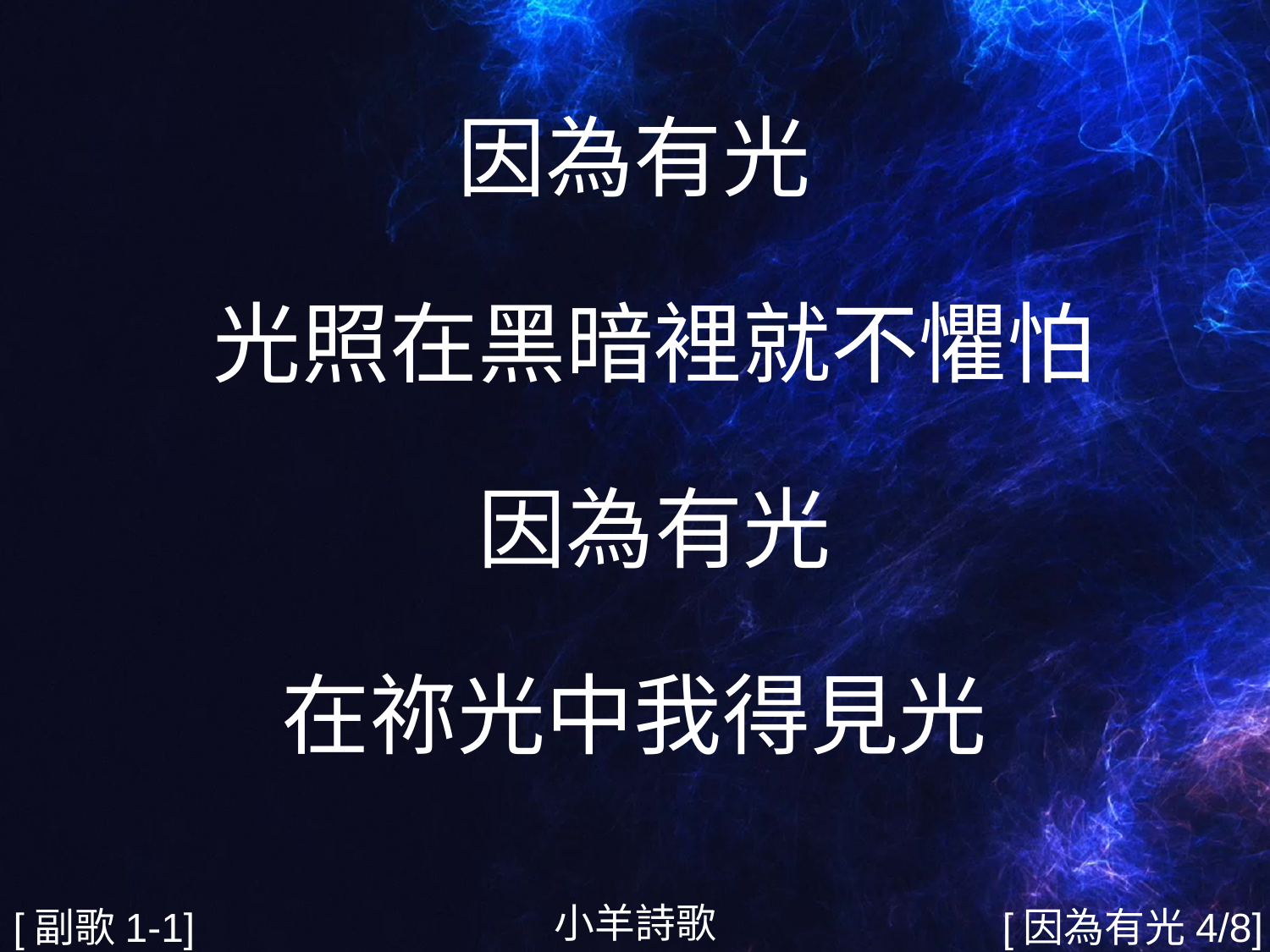

因為有光

 光照在黑暗裡就不懼怕

 因為有光

在祢光中我得見光
#

小羊詩歌
[副歌1-1]
[因為有光4/8]